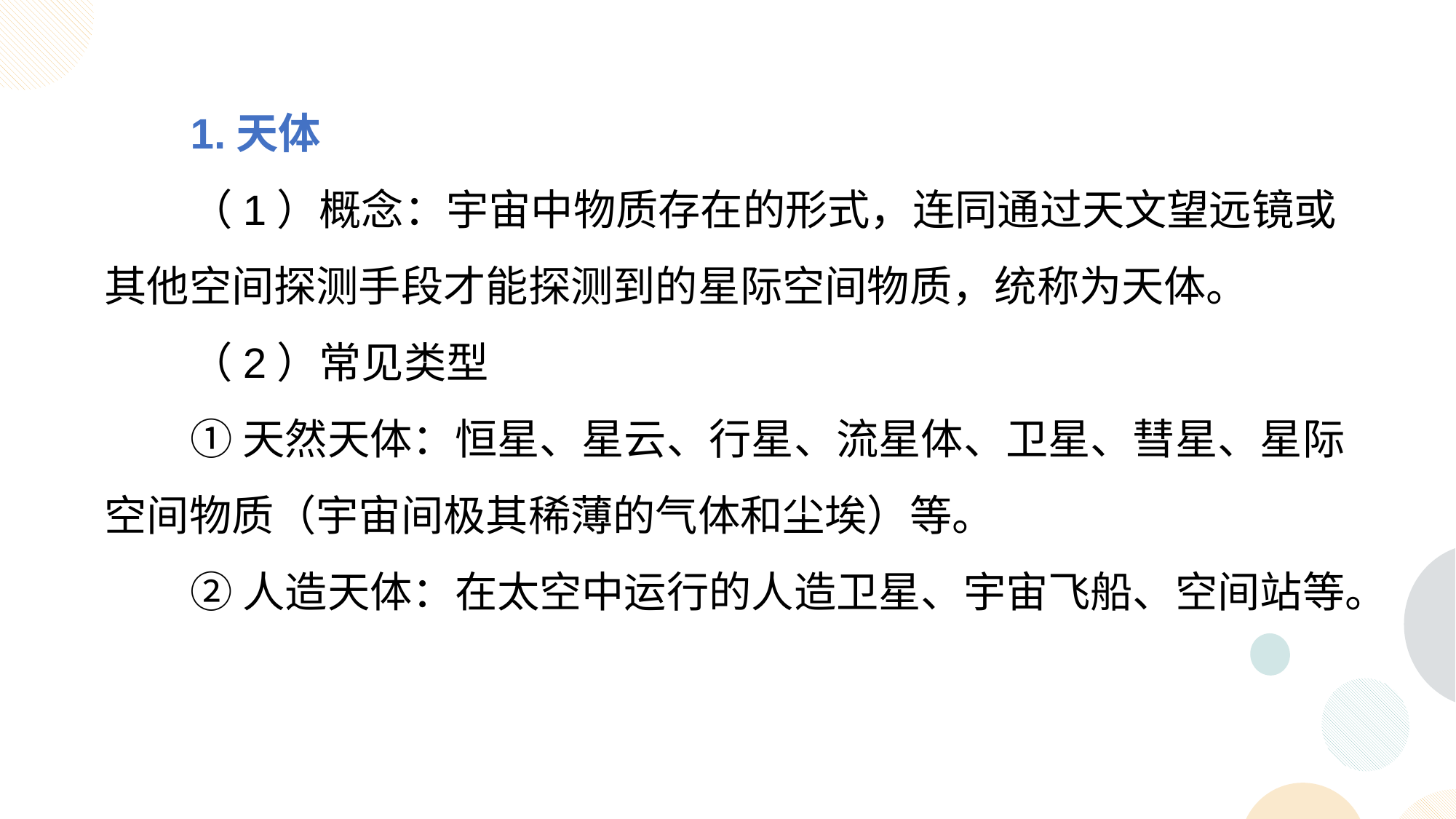

1.天体
（1）概念：宇宙中物质存在的形式，连同通过天文望远镜或其他空间探测手段才能探测到的星际空间物质，统称为天体。
（2）常见类型
①天然天体：恒星、星云、行星、流星体、卫星、彗星、星际空间物质（宇宙间极其稀薄的气体和尘埃）等。
②人造天体：在太空中运行的人造卫星、宇宙飞船、空间站等。